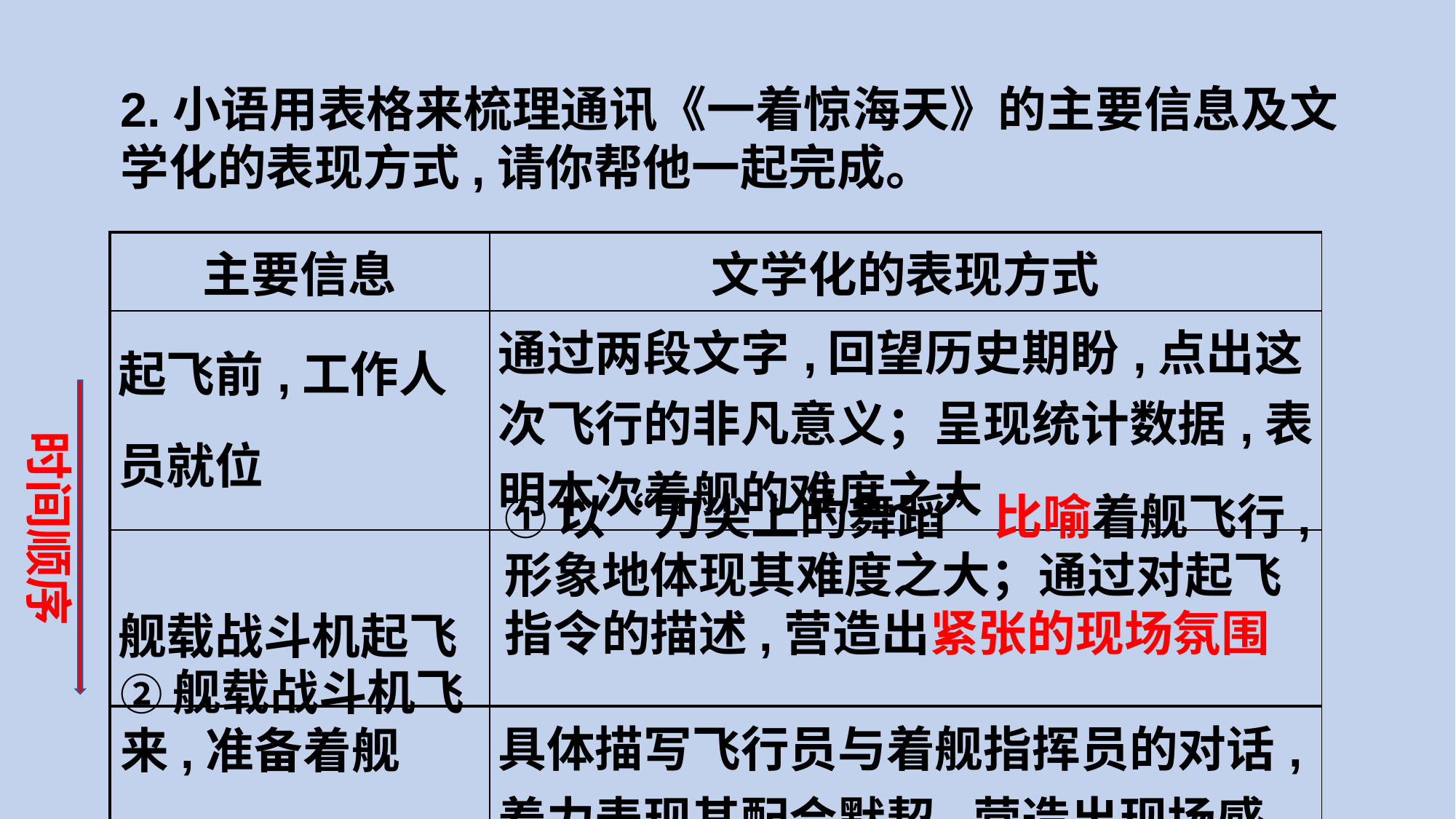

2.小语用表格来梳理通讯《一着惊海天》的主要信息及文学化的表现方式,请你帮他一起完成。
| 主要信息 | 文学化的表现方式 |
| --- | --- |
| 起飞前,工作人员就位 | 通过两段文字,回望历史期盼,点出这次飞行的非凡意义；呈现统计数据,表明本次着舰的难度之大 |
| 舰载战斗机起飞 |  |
|  | 具体描写飞行员与着舰指挥员的对话,着力表现其配合默契,营造出现场感 |

时间顺序
①以“刀尖上的舞蹈”比喻着舰飞行,形象地体现其难度之大；通过对起飞指令的描述,营造出紧张的现场氛围
②舰载战斗机飞来,准备着舰